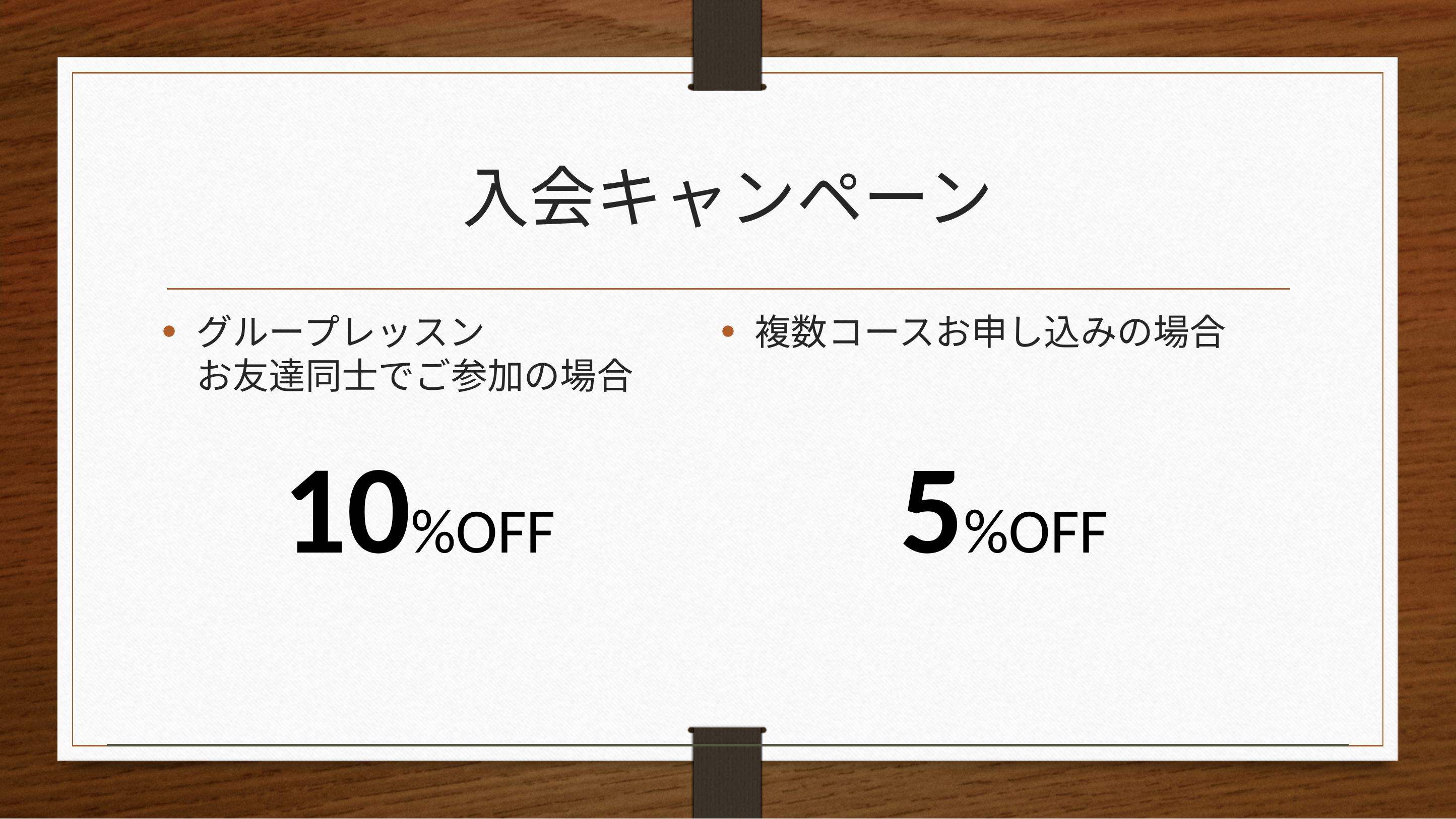

# 入会キャンペーン
グループレッスン
お友達同士でご参加の場合
複数コースお申し込みの場合
10%OFF
5%OFF